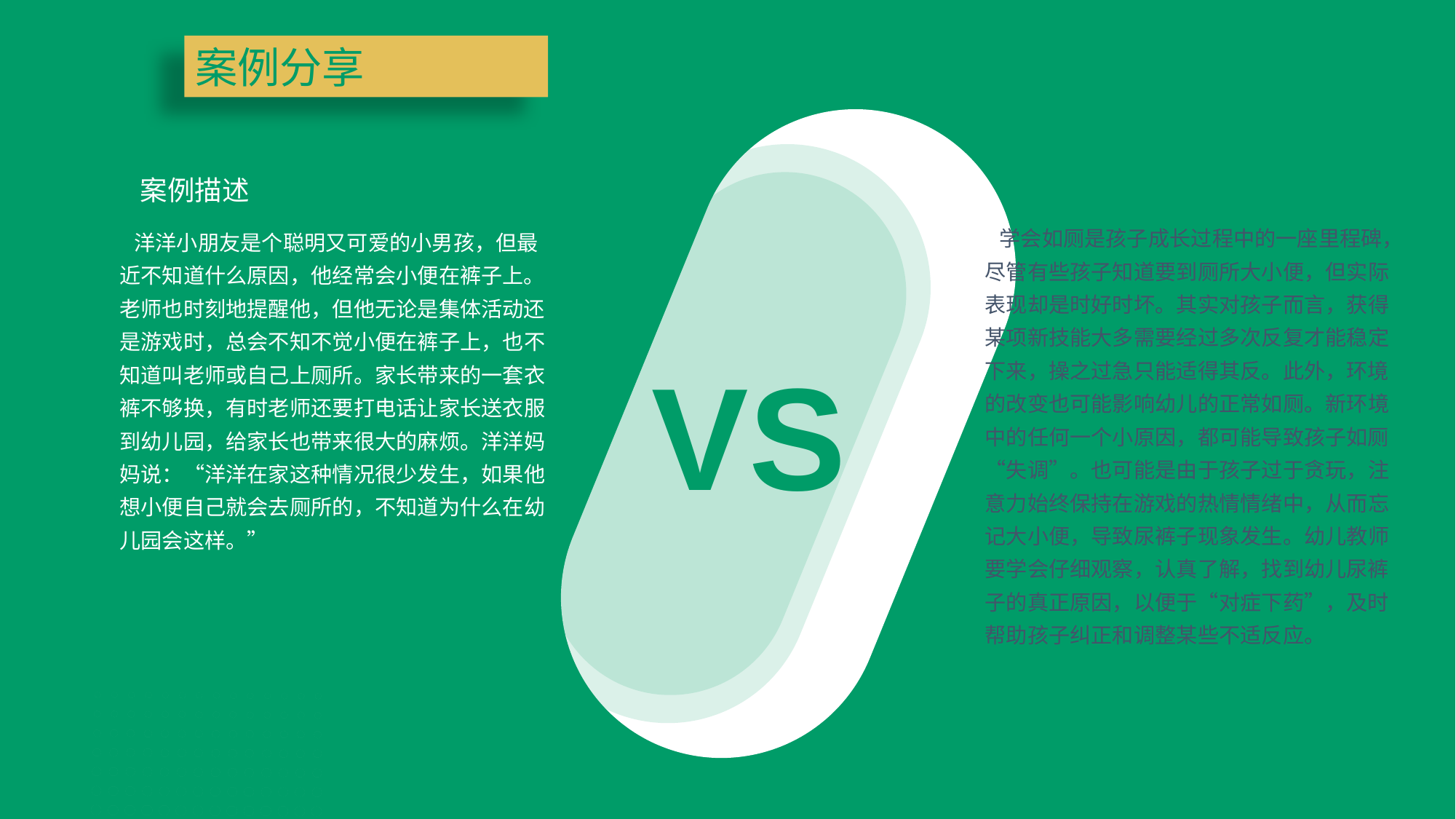

案例分享

案例描述
案例分析
  学会如厕是孩子成长过程中的一座里程碑，尽管有些孩子知道要到厕所大小便，但实际表现却是时好时坏。其实对孩子而言，获得某项新技能大多需要经过多次反复才能稳定下来，操之过急只能适得其反。此外，环境的改变也可能影响幼儿的正常如厕。新环境中的任何一个小原因，都可能导致孩子如厕“失调”。也可能是由于孩子过于贪玩，注意力始终保持在游戏的热情情绪中，从而忘记大小便，导致尿裤子现象发生。幼儿教师要学会仔细观察，认真了解，找到幼儿尿裤子的真正原因，以便于“对症下药”，及时帮助孩子纠正和调整某些不适反应。
  洋洋小朋友是个聪明又可爱的小男孩，但最近不知道什么原因，他经常会小便在裤子上。老师也时刻地提醒他，但他无论是集体活动还是游戏时，总会不知不觉小便在裤子上，也不知道叫老师或自己上厕所。家长带来的一套衣裤不够换，有时老师还要打电话让家长送衣服到幼儿园，给家长也带来很大的麻烦。洋洋妈妈说：“洋洋在家这种情况很少发生，如果他想小便自己就会去厕所的，不知道为什么在幼儿园会这样。”

VS